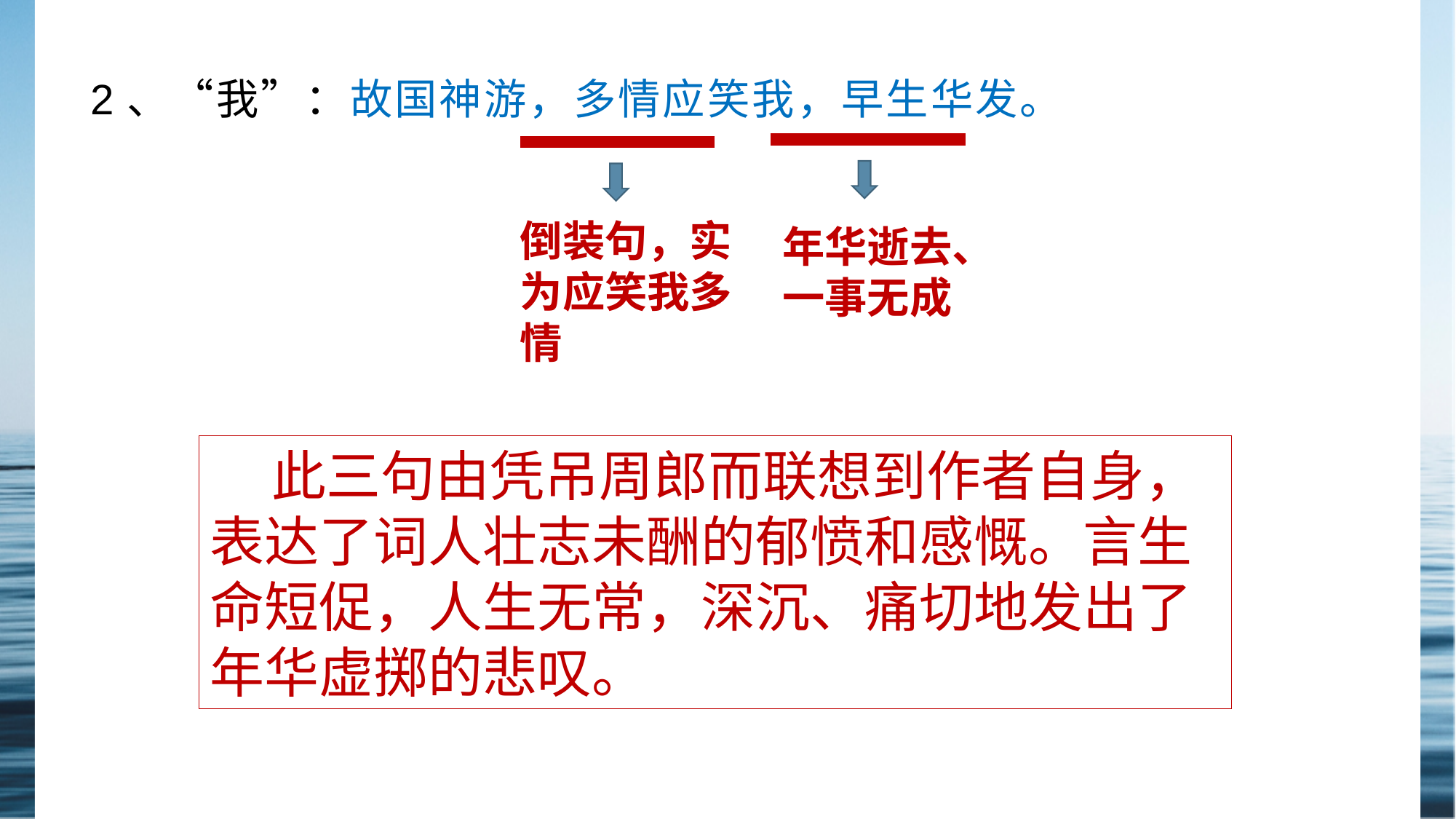

2、“我”：故国神游，多情应笑我，早生华发。

倒装句，实为应笑我多情
年华逝去、一事无成
    此三句由凭吊周郎而联想到作者自身，表达了词人壮志未酬的郁愤和感慨。言生命短促，人生无常，深沉、痛切地发出了年华虚掷的悲叹。